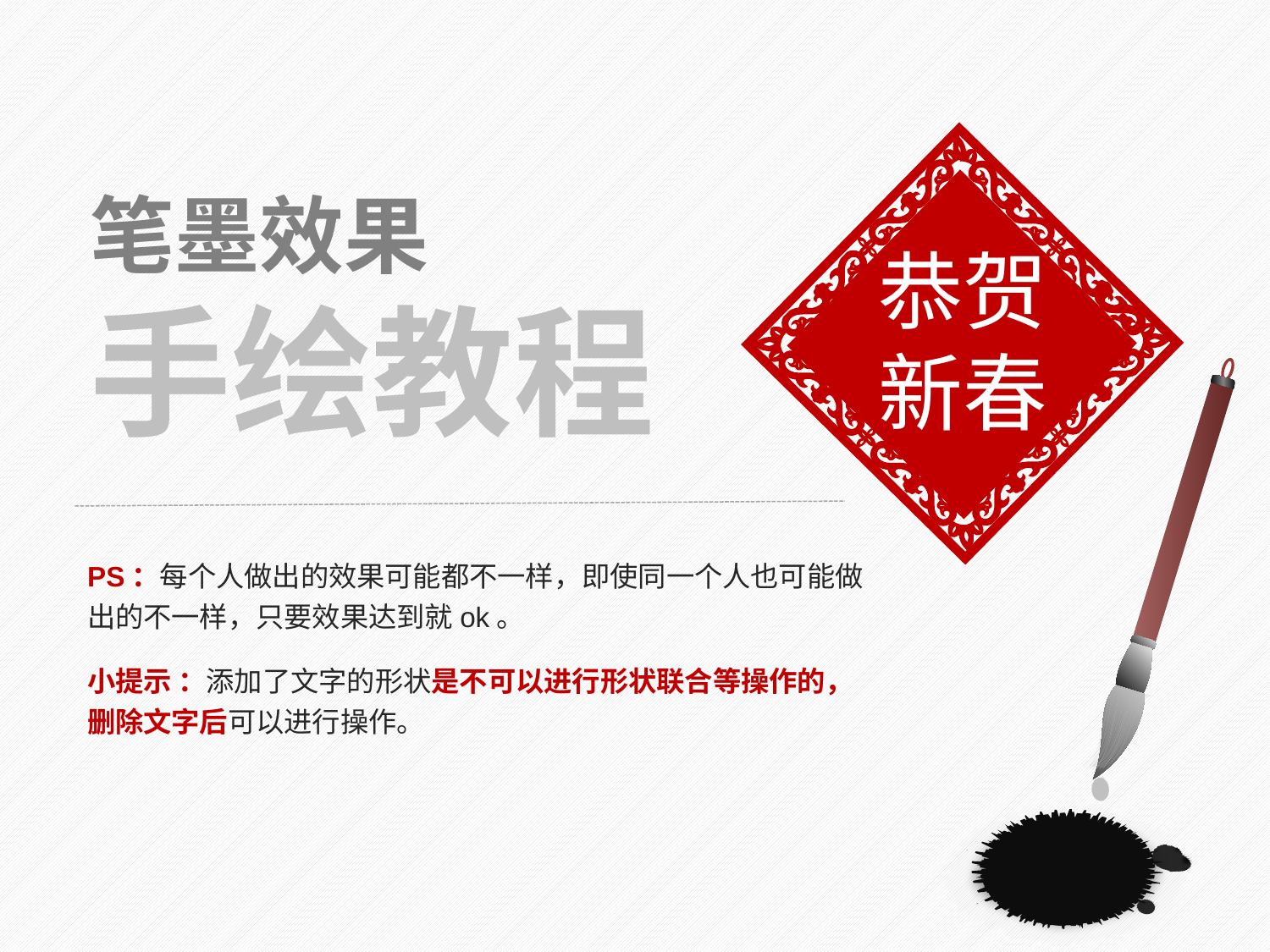

笔墨效果
手绘教程

恭贺
新春
PS：每个人做出的效果可能都不一样，即使同一个人也可能做出的不一样，只要效果达到就ok。
小提示 ：添加了文字的形状是不可以进行形状联合等操作的，删除文字后可以进行操作。